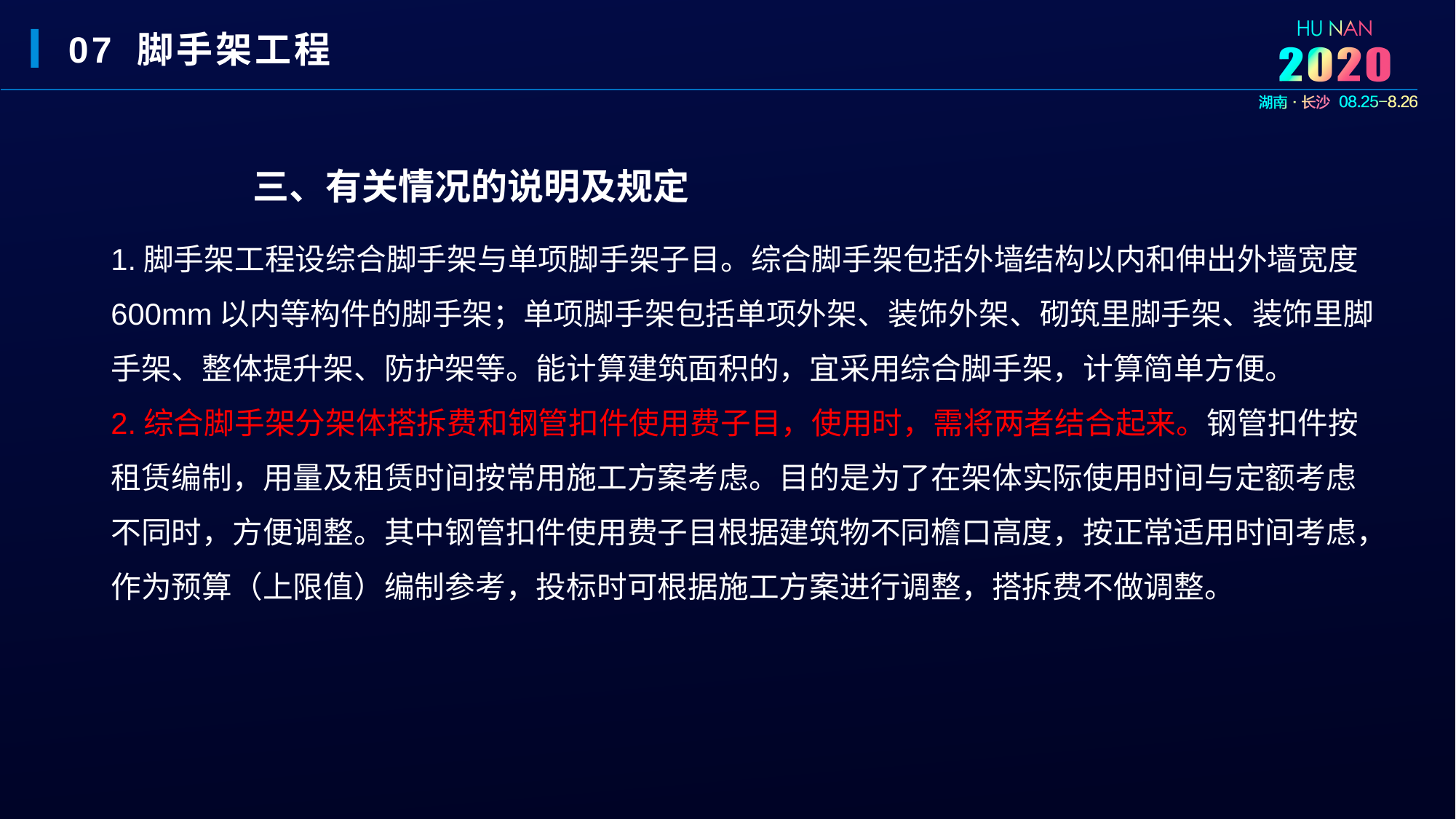

07 脚手架工程
三、有关情况的说明及规定
1.脚手架工程设综合脚手架与单项脚手架子目。综合脚手架包括外墙结构以内和伸出外墙宽度600mm以内等构件的脚手架；单项脚手架包括单项外架、装饰外架、砌筑里脚手架、装饰里脚手架、整体提升架、防护架等。能计算建筑面积的，宜采用综合脚手架，计算简单方便。
2.综合脚手架分架体搭拆费和钢管扣件使用费子目，使用时，需将两者结合起来。钢管扣件按租赁编制，用量及租赁时间按常用施工方案考虑。目的是为了在架体实际使用时间与定额考虑不同时，方便调整。其中钢管扣件使用费子目根据建筑物不同檐口高度，按正常适用时间考虑，作为预算（上限值）编制参考，投标时可根据施工方案进行调整，搭拆费不做调整。